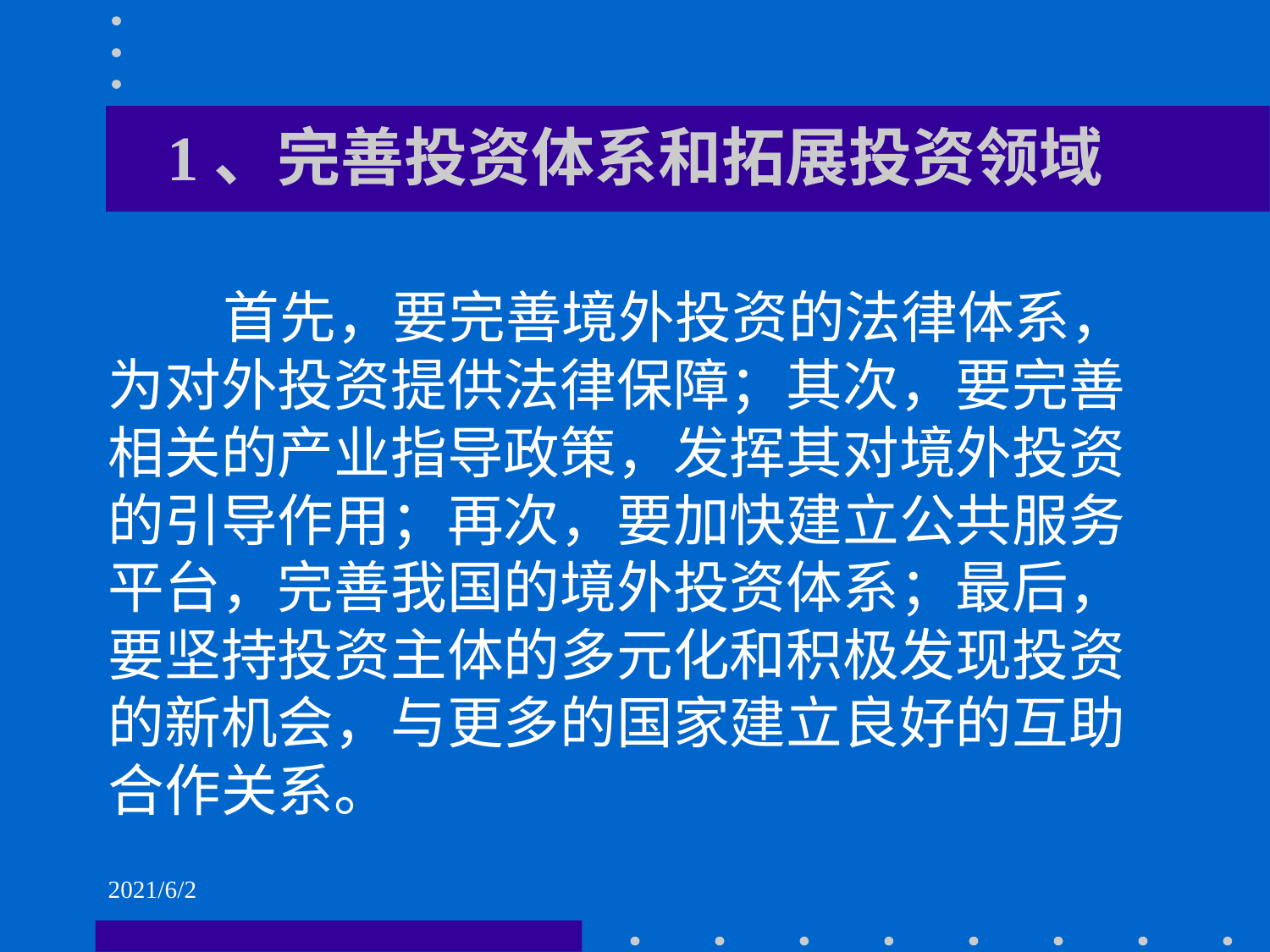

# 1、完善投资体系和拓展投资领域
        首先，要完善境外投资的法律体系，为对外投资提供法律保障；其次，要完善相关的产业指导政策，发挥其对境外投资的引导作用；再次，要加快建立公共服务平台，完善我国的境外投资体系；最后，要坚持投资主体的多元化和积极发现投资的新机会，与更多的国家建立良好的互助合作关系。

2021/6/2